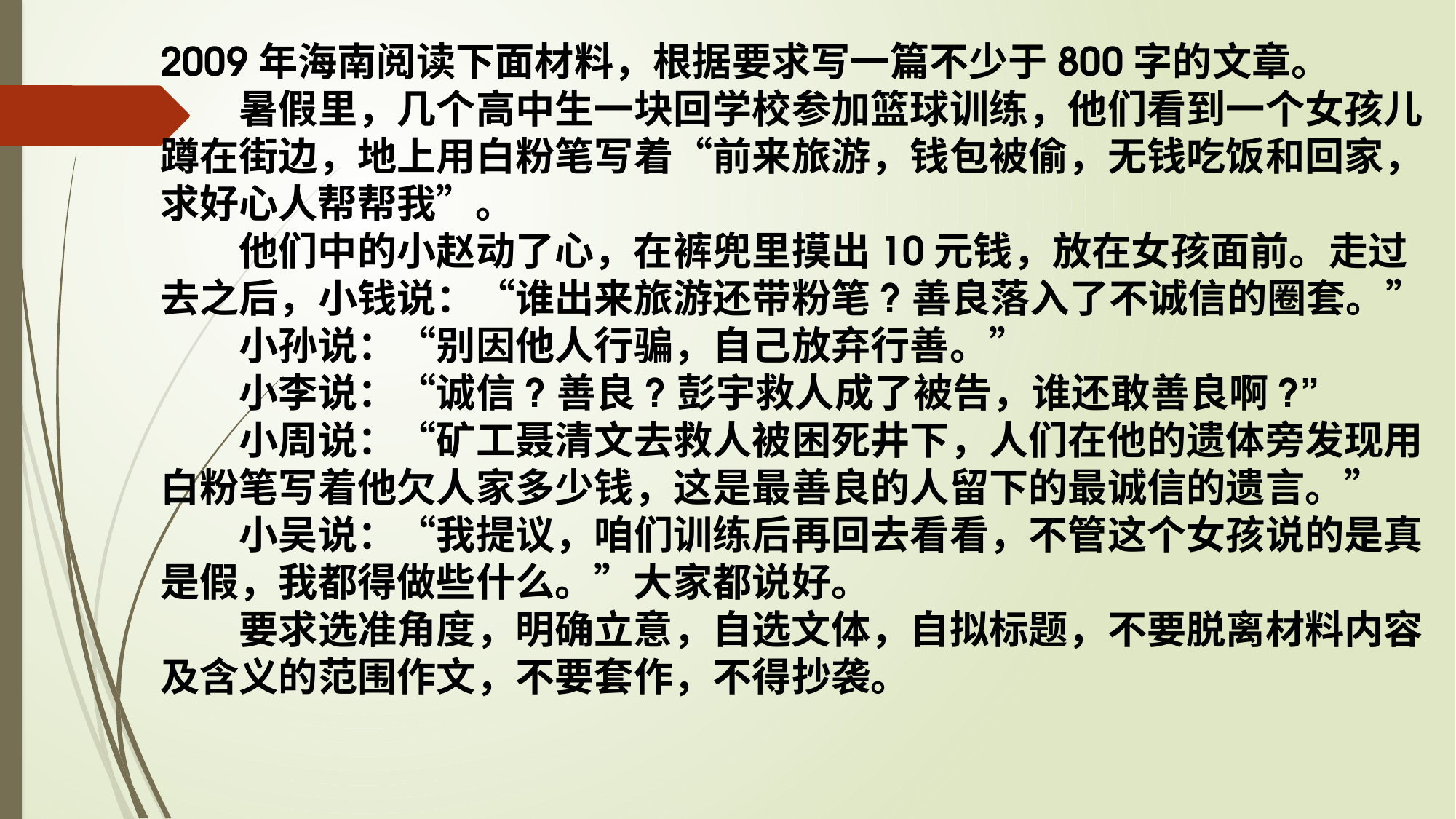

2009年海南阅读下面材料，根据要求写一篇不少于800字的文章。
　　暑假里，几个高中生一块回学校参加篮球训练，他们看到一个女孩儿蹲在街边，地上用白粉笔写着“前来旅游，钱包被偷，无钱吃饭和回家，求好心人帮帮我”。
　　他们中的小赵动了心，在裤兜里摸出10元钱，放在女孩面前。走过去之后，小钱说：“谁出来旅游还带粉笔?善良落入了不诚信的圈套。”
　　小孙说：“别因他人行骗，自己放弃行善。”
　　小李说：“诚信?善良?彭宇救人成了被告，谁还敢善良啊?”
　　小周说：“矿工聂清文去救人被困死井下，人们在他的遗体旁发现用白粉笔写着他欠人家多少钱，这是最善良的人留下的最诚信的遗言。”
　　小吴说：“我提议，咱们训练后再回去看看，不管这个女孩说的是真是假，我都得做些什么。”大家都说好。
　　要求选准角度，明确立意，自选文体，自拟标题，不要脱离材料内容及含义的范围作文，不要套作，不得抄袭。